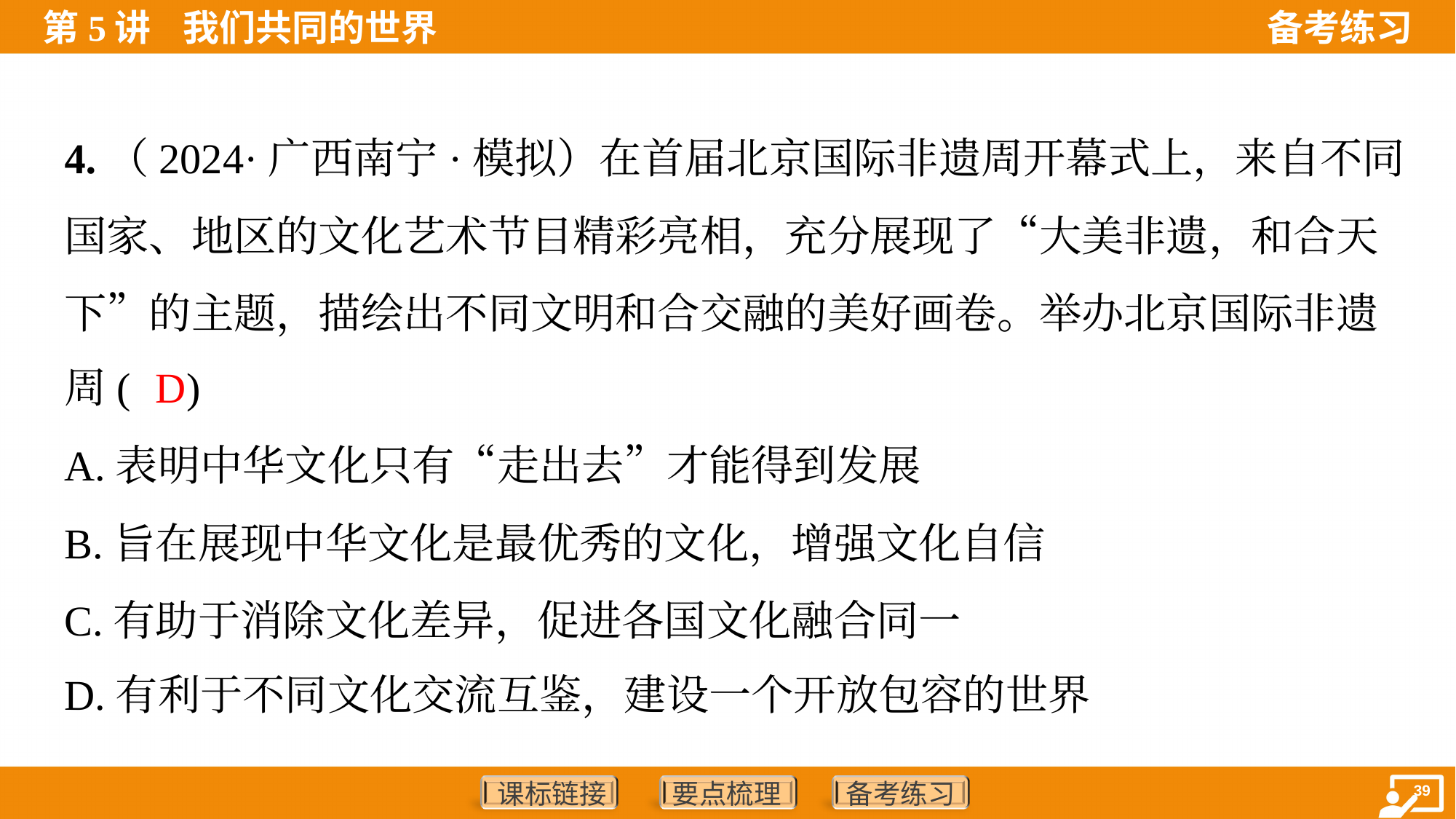

4.（2024·广西南宁·模拟）在首届北京国际非遗周开幕式上，来自不同
国家、地区的文化艺术节目精彩亮相，充分展现了“大美非遗，和合天
下”的主题，描绘出不同文明和合交融的美好画卷。举办北京国际非遗
周(     )
D
A.表明中华文化只有“走出去”才能得到发展
B.旨在展现中华文化是最优秀的文化，增强文化自信
C.有助于消除文化差异，促进各国文化融合同一
D.有利于不同文化交流互鉴，建设一个开放包容的世界